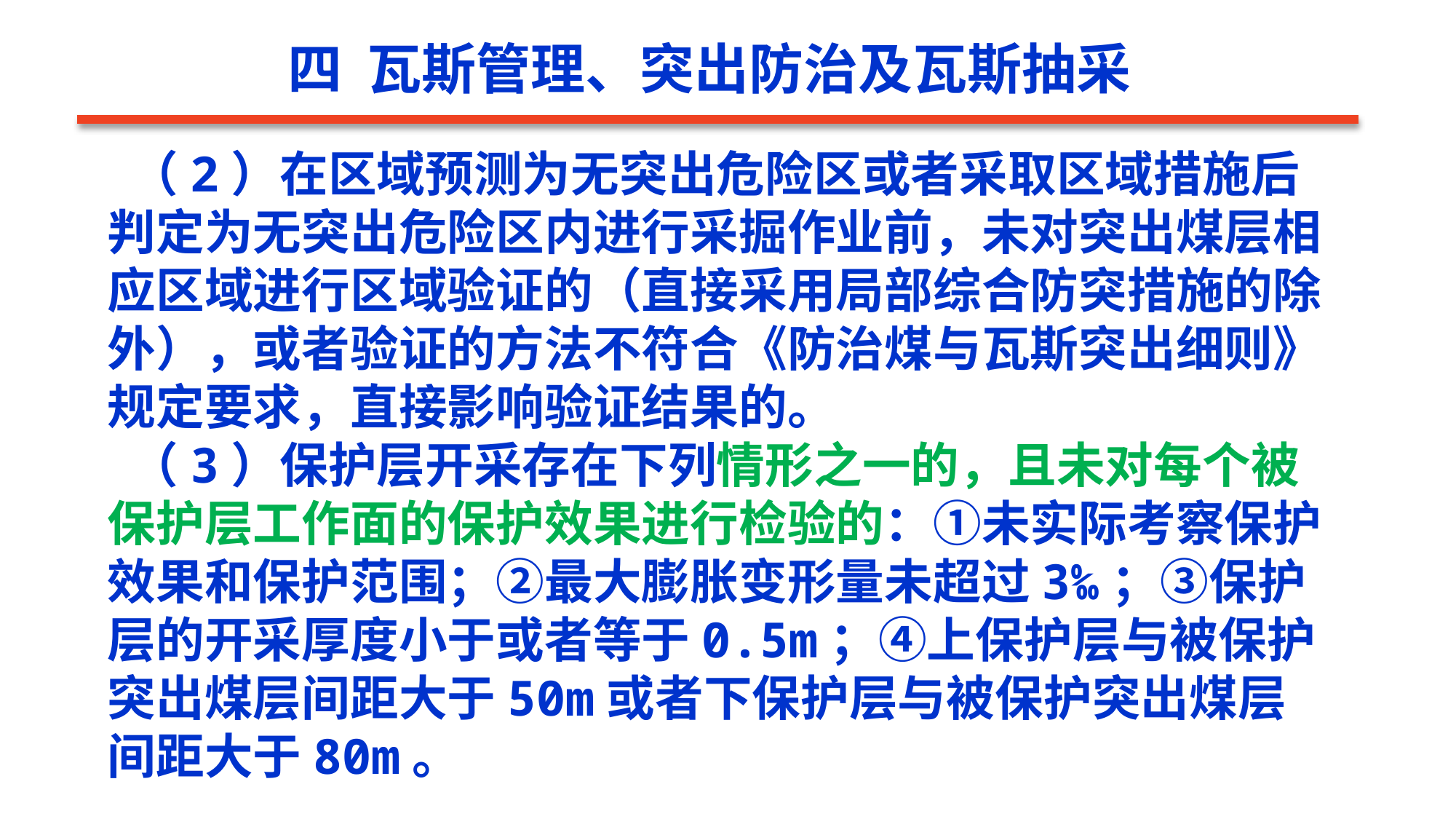

四  瓦斯管理、突出防治及瓦斯抽采
 （2）在区域预测为无突出危险区或者采取区域措施后判定为无突出危险区内进行采掘作业前，未对突出煤层相应区域进行区域验证的（直接采用局部综合防突措施的除外），或者验证的方法不符合《防治煤与瓦斯突出细则》规定要求，直接影响验证结果的。
 （3）保护层开采存在下列情形之一的，且未对每个被保护层工作面的保护效果进行检验的：①未实际考察保护效果和保护范围；②最大膨胀变形量未超过3‰；③保护层的开采厚度小于或者等于0.5m；④上保护层与被保护突出煤层间距大于50m或者下保护层与被保护突出煤层间距大于80m。